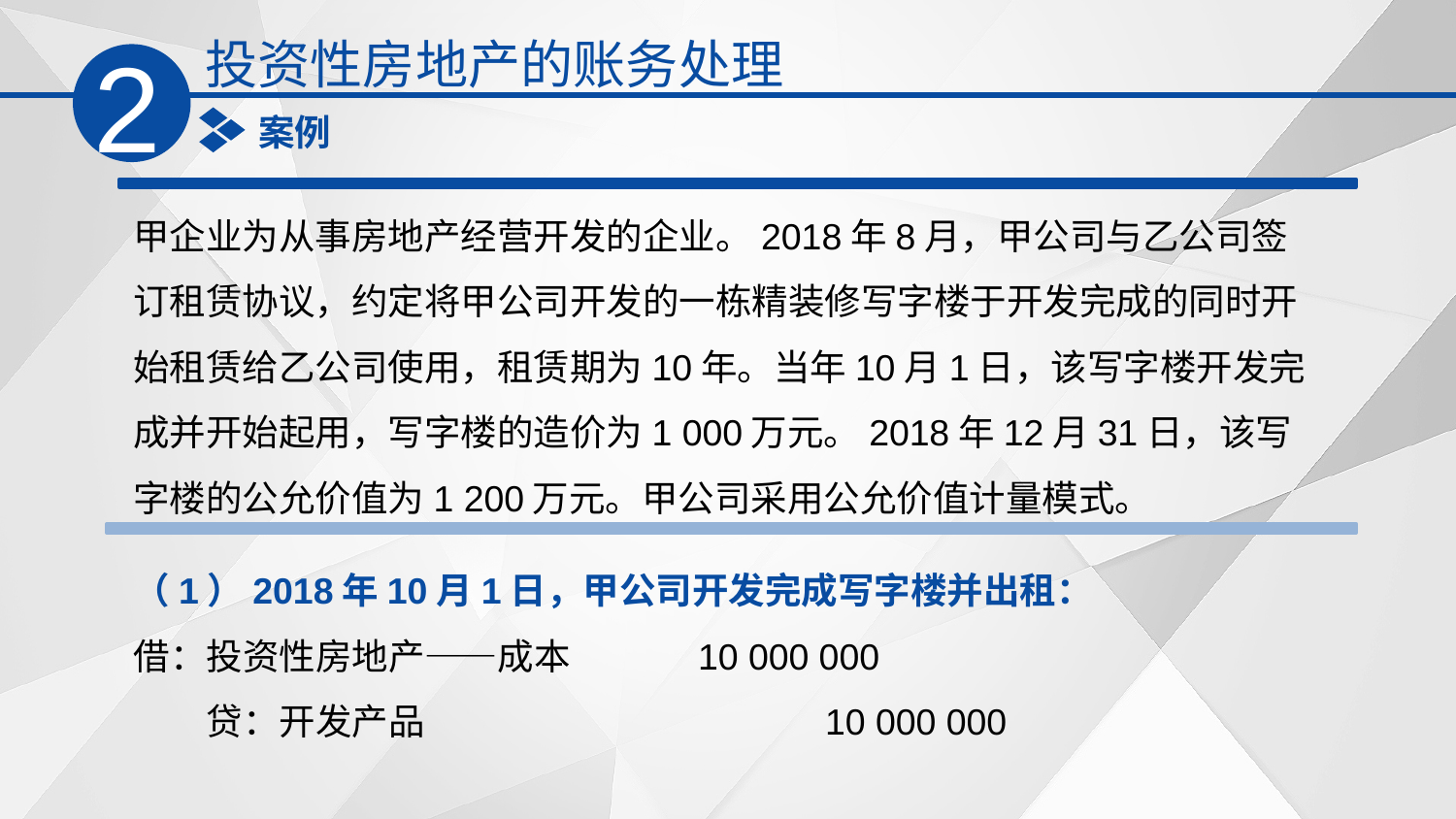

投资性房地产的账务处理
2

案例

甲企业为从事房地产经营开发的企业。2018年8月，甲公司与乙公司签订租赁协议，约定将甲公司开发的一栋精装修写字楼于开发完成的同时开始租赁给乙公司使用，租赁期为10年。当年10月1日，该写字楼开发完成并开始起用，写字楼的造价为1 000万元。2018年12月31日，该写字楼的公允价值为1 200万元。甲公司采用公允价值计量模式。

（1）2018年10月1日，甲公司开发完成写字楼并出租：
借：投资性房地产——成本　          10 000 000
　　贷：开发产品　　　　　                     　10 000 000